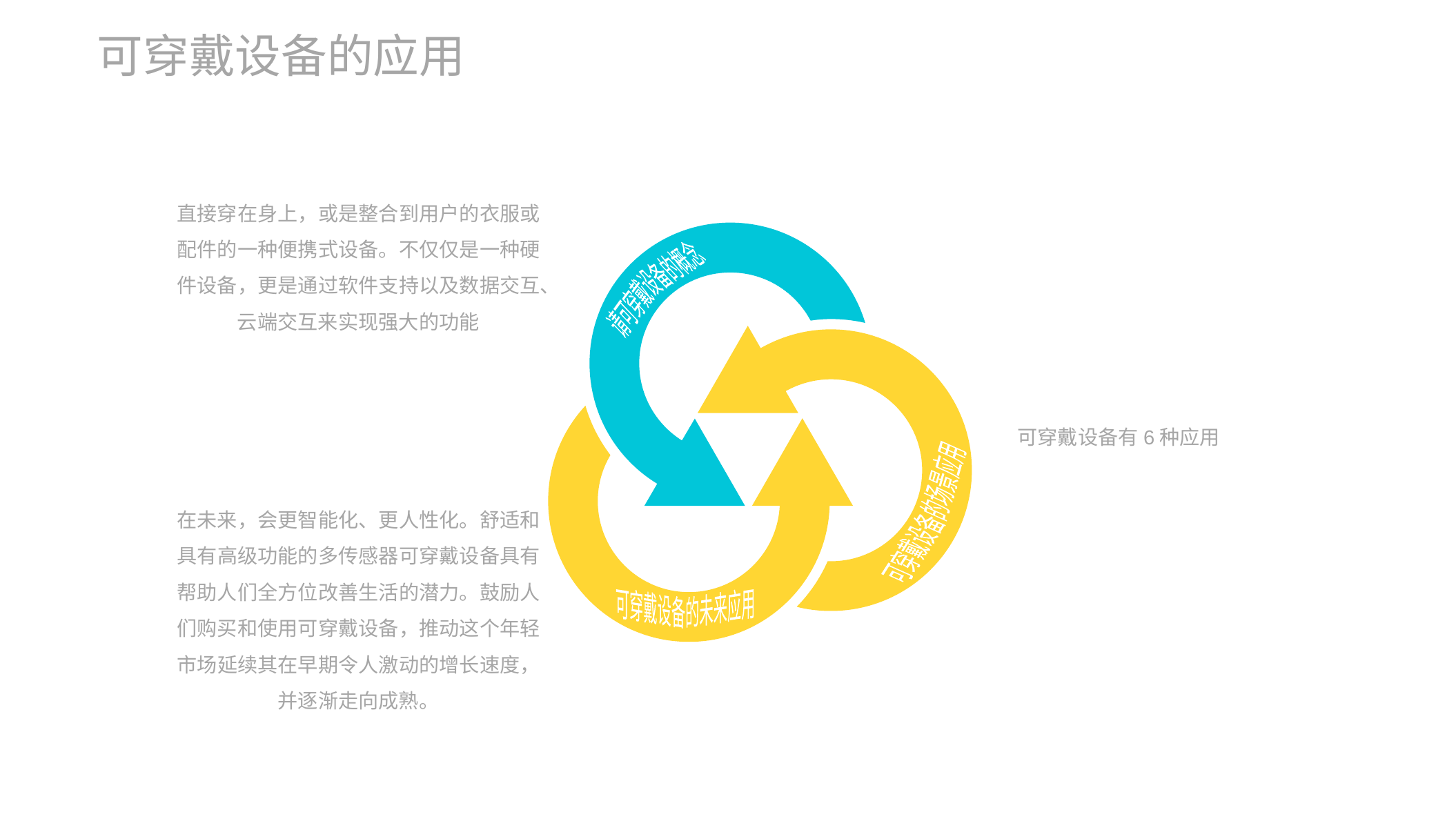

可穿戴设备的应用
直接穿在身上，或是整合到用户的衣服或配件的一种便携式设备。不仅仅是一种硬件设备，更是通过软件支持以及数据交互、云端交互来实现强大的功能

请可穿戴设备的概念

可穿戴设备的场景应用
可穿戴设备的未来应用
可穿戴设备有6种应用
在未来，会更智能化、更人性化。舒适和具有高级功能的多传感器可穿戴设备具有帮助人们全方位改善生活的潜力。鼓励人们购买和使用可穿戴设备，推动这个年轻市场延续其在早期令人激动的增长速度，并逐渐走向成熟。